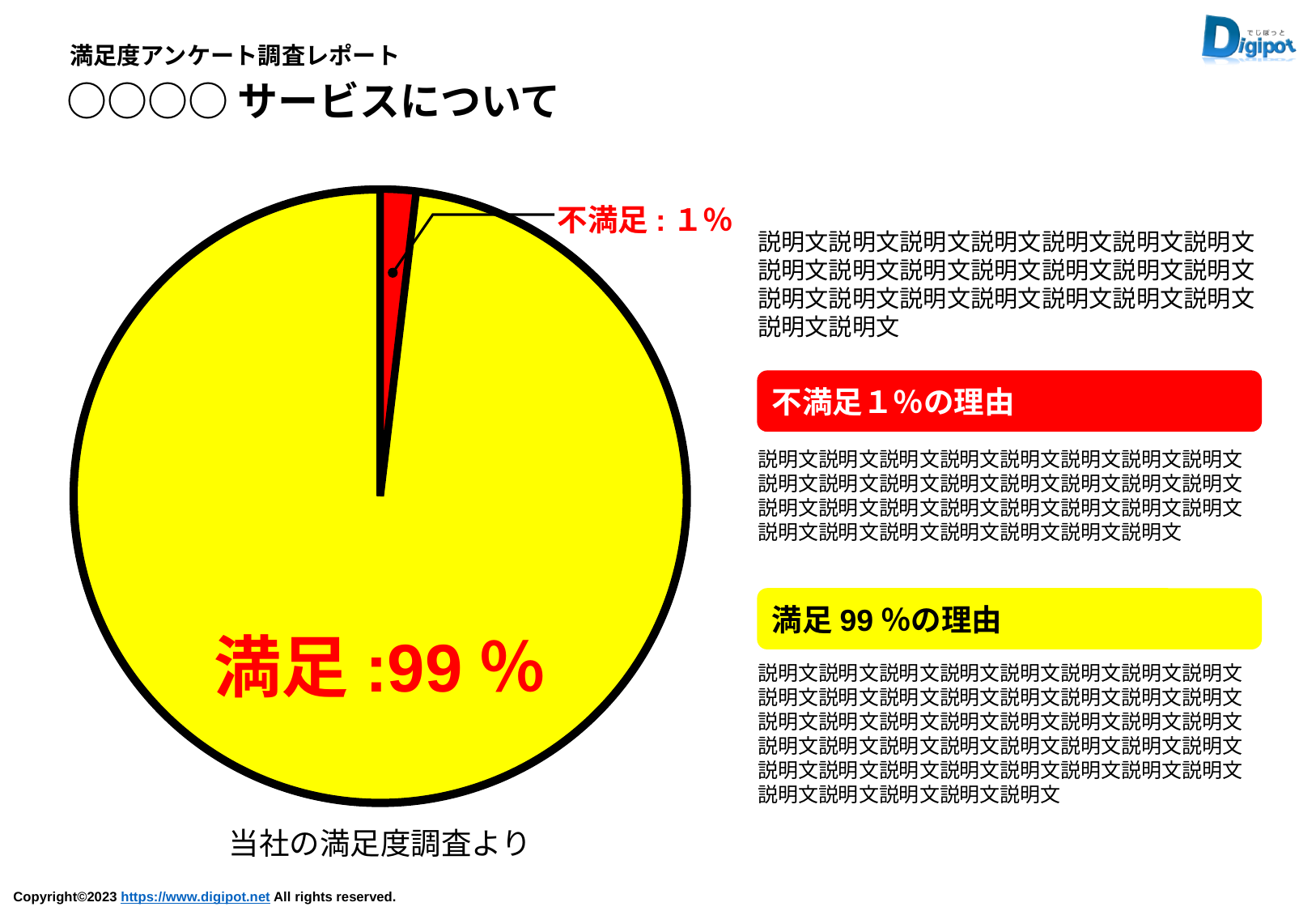

満足度アンケート調査レポート
○○○○サービスについて

不満足:１％

説明文説明文説明文説明文説明文説明文説明文説明文説明文説明文説明文説明文説明文説明文説明文説明文説明文説明文説明文説明文説明文説明文説明文
不満足１％の理由
説明文説明文説明文説明文説明文説明文説明文説明文説明文説明文説明文説明文説明文説明文説明文説明文説明文説明文説明文説明文説明文説明文説明文説明文説明文説明文説明文説明文説明文説明文説明文
満足99％の理由
満足:99％
説明文説明文説明文説明文説明文説明文説明文説明文説明文説明文説明文説明文説明文説明文説明文説明文説明文説明文説明文説明文説明文説明文説明文説明文説明文説明文説明文説明文説明文説明文説明文説明文説明文説明文説明文説明文説明文説明文説明文説明文説明文説明文説明文説明文説明文
当社の満足度調査より